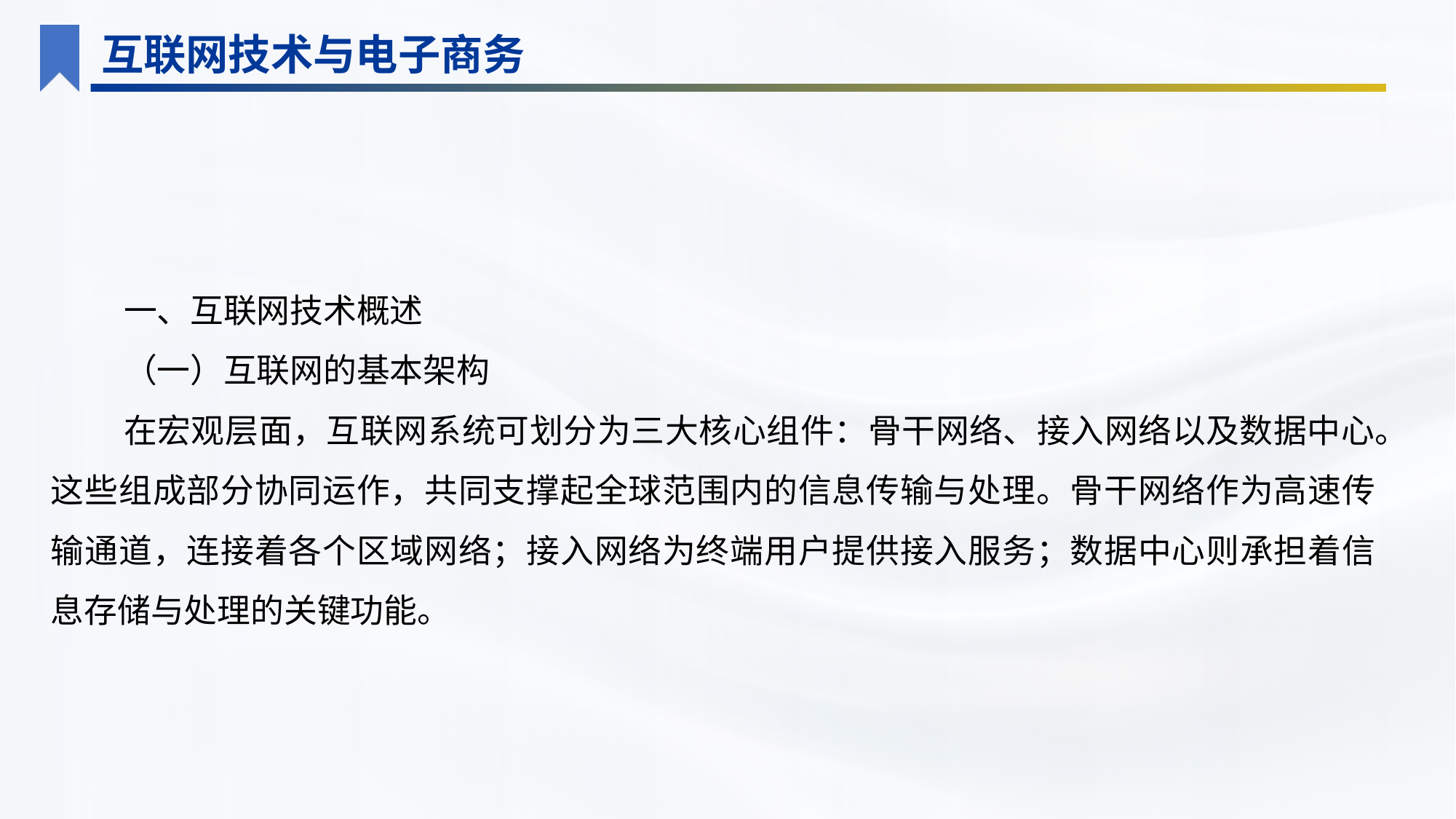

互联网技术与电子商务
一、互联网技术概述
（一）互联网的基本架构
在宏观层面，互联网系统可划分为三大核心组件：骨干网络、接入网络以及数据中心。这些组成部分协同运作，共同支撑起全球范围内的信息传输与处理。骨干网络作为高速传输通道，连接着各个区域网络；接入网络为终端用户提供接入服务；数据中心则承担着信息存储与处理的关键功能。